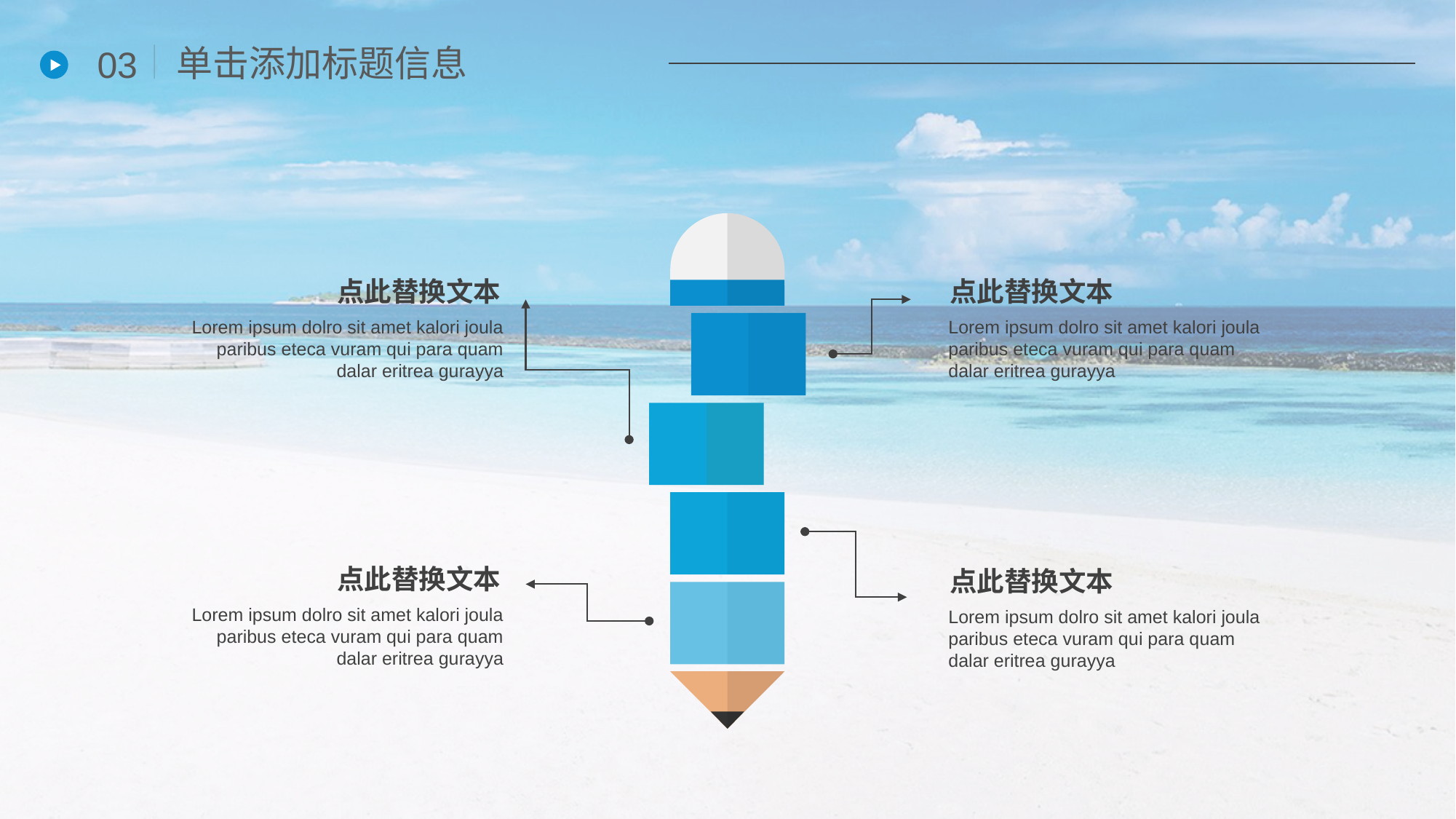

单击添加标题信息
03

点此替换文本
Lorem ipsum dolro sit amet kalori joula paribus eteca vuram qui para quam dalar eritrea gurayya
点此替换文本
Lorem ipsum dolro sit amet kalori joula paribus eteca vuram qui para quam dalar eritrea gurayya

点此替换文本
Lorem ipsum dolro sit amet kalori joula paribus eteca vuram qui para quam dalar eritrea gurayya
点此替换文本
Lorem ipsum dolro sit amet kalori joula paribus eteca vuram qui para quam dalar eritrea gurayya